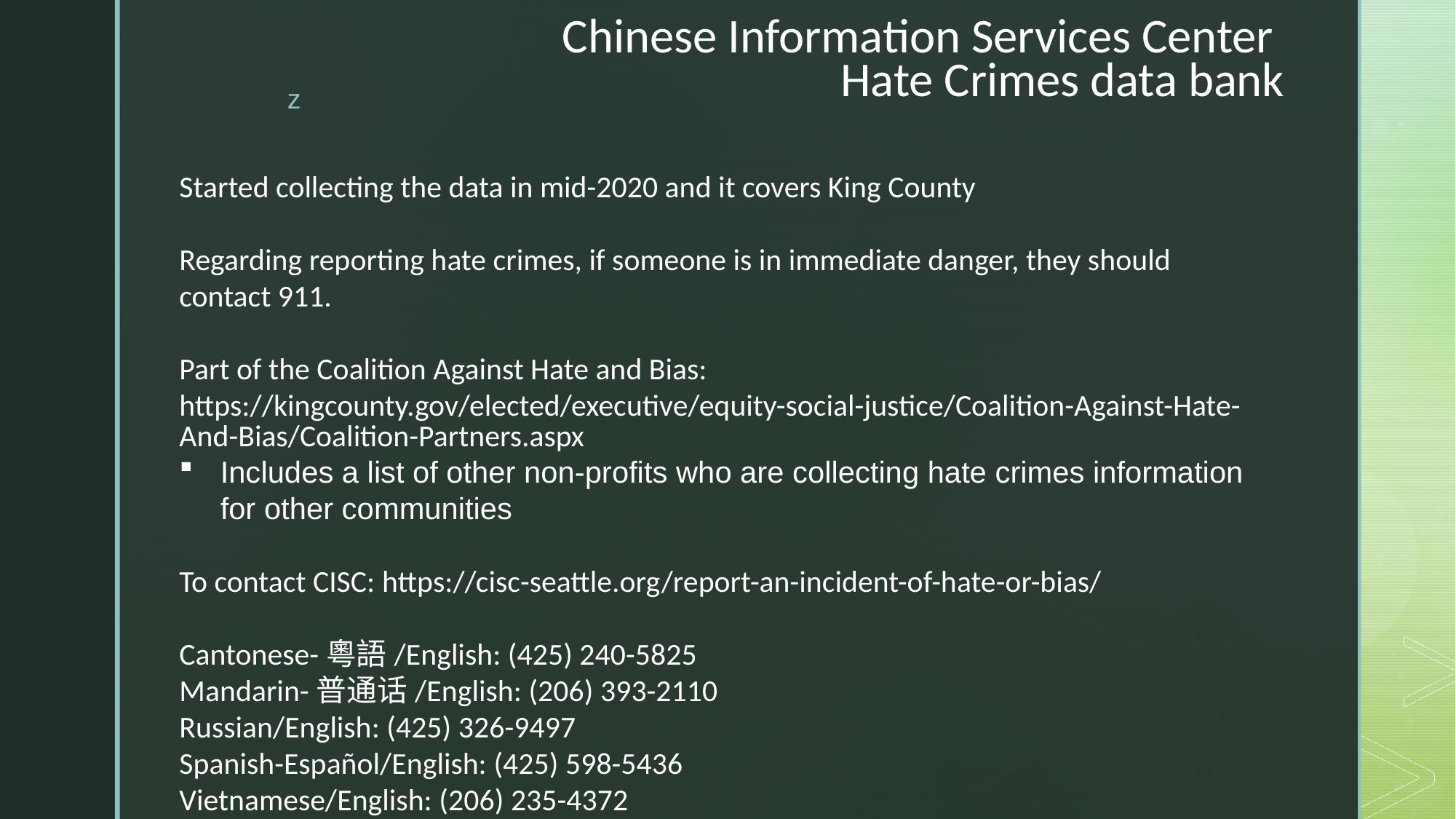

# Chinese Information Services Center Hate Crimes data bank
Started collecting the data in mid-2020 and it covers King County

Regarding reporting hate crimes, if someone is in immediate danger, they should contact 911.

Part of the Coalition Against Hate and Bias: https://kingcounty.gov/elected/executive/equity-social-justice/Coalition-Against-Hate-And-Bias/Coalition-Partners.aspx
Includes a list of other non-profits who are collecting hate crimes information for other communities

To contact CISC: https://cisc-seattle.org/report-an-incident-of-hate-or-bias/

Cantonese-粵語/English: (425) 240-5825
Mandarin-普通话/English: (206) 393-2110
Russian/English: (425) 326-9497
Spanish-Español/English: (425) 598-5436
Vietnamese/English: (206) 235-4372